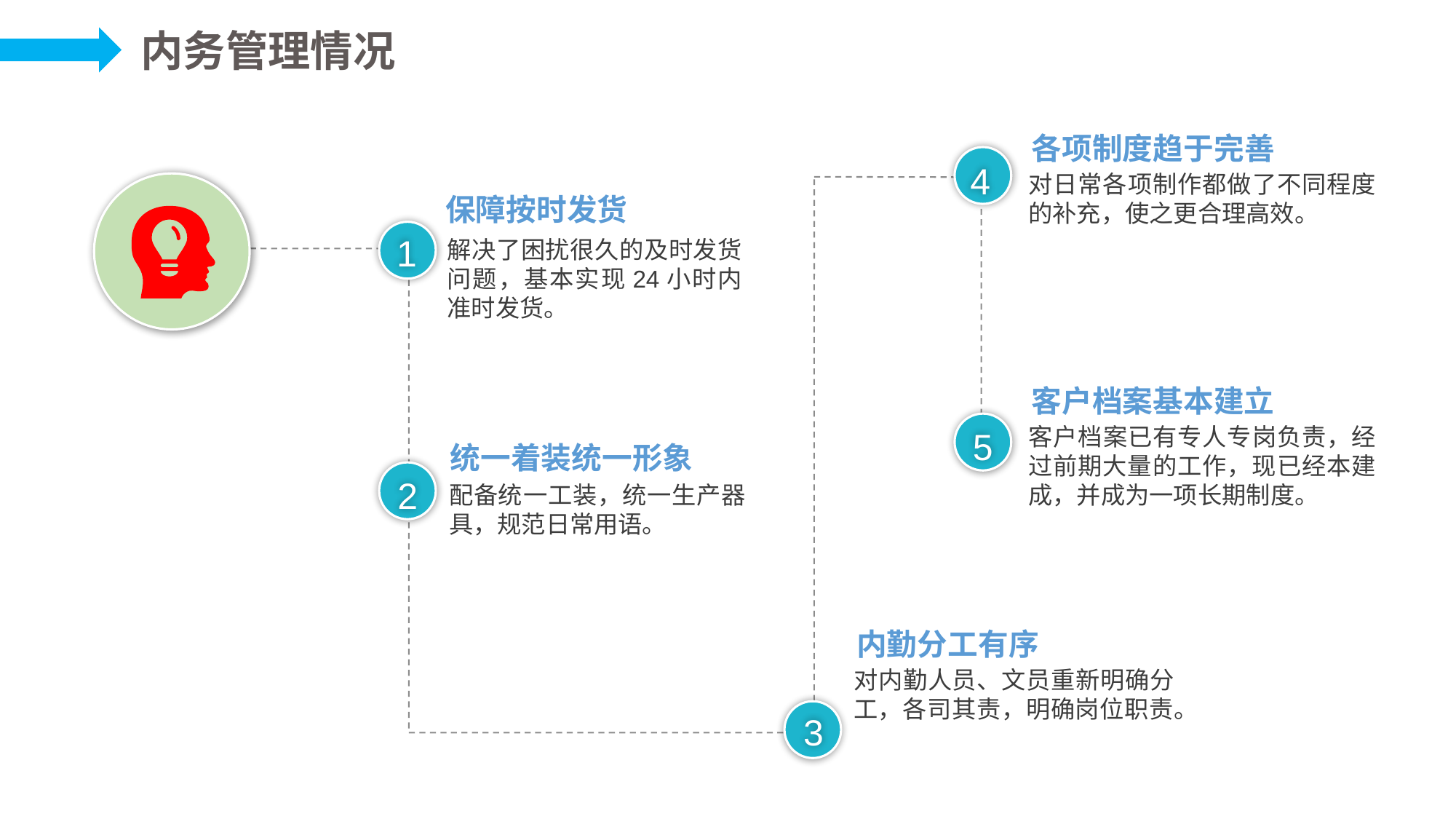

内务管理情况

各项制度趋于完善

4
对日常各项制作都做了不同程度的补充，使之更合理高效。

保障按时发货

1
解决了困扰很久的及时发货问题，基本实现24小时内准时发货。

客户档案基本建立

5
客户档案已有专人专岗负责，经过前期大量的工作，现已经本建成，并成为一项长期制度。
统一着装统一形象

2
配备统一工装，统一生产器具，规范日常用语。
内勤分工有序
对内勤人员、文员重新明确分工，各司其责，明确岗位职责。

3